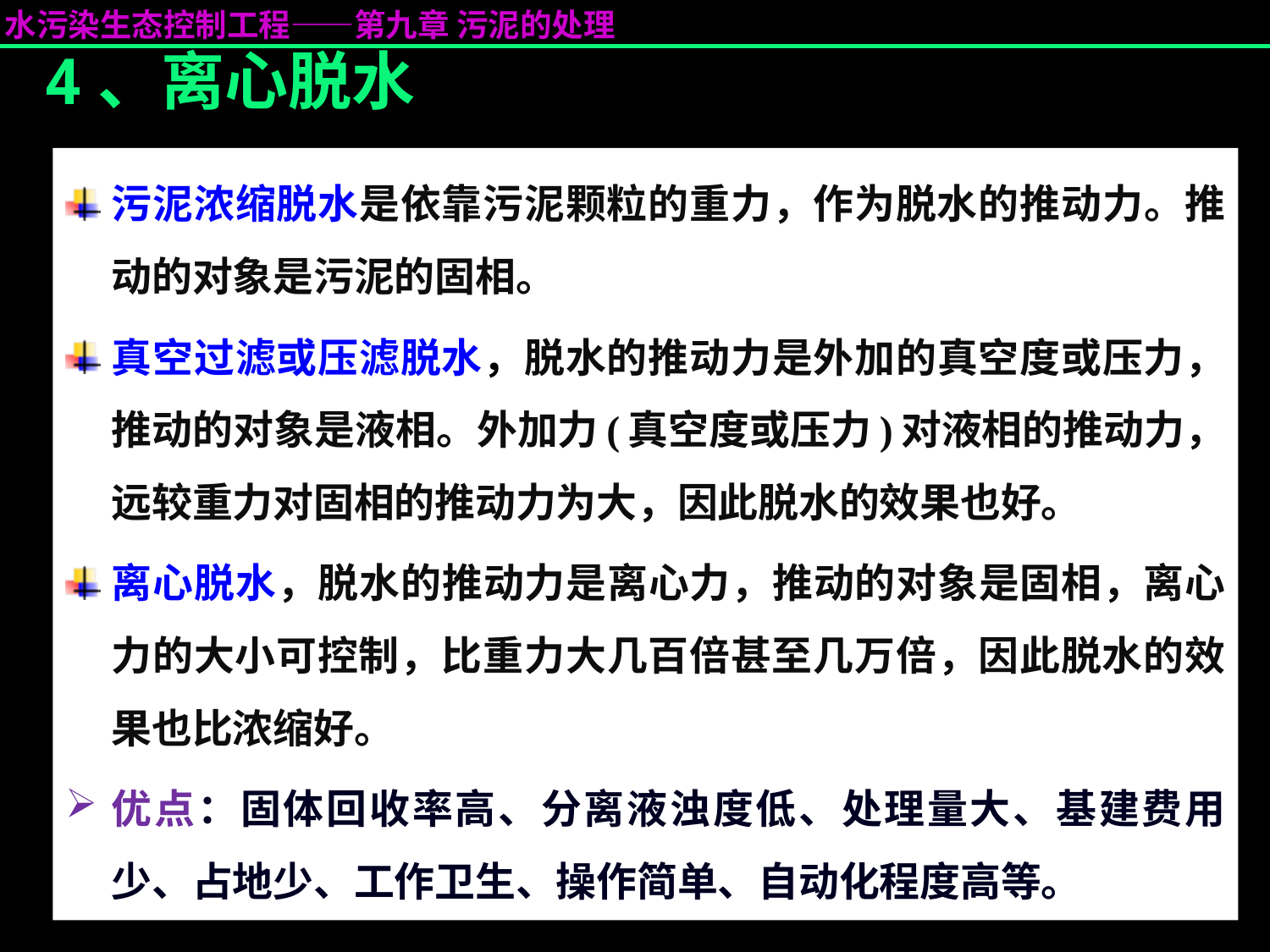

# 4、离心脱水
污泥浓缩脱水是依靠污泥颗粒的重力，作为脱水的推动力。推动的对象是污泥的固相。
真空过滤或压滤脱水，脱水的推动力是外加的真空度或压力，推动的对象是液相。外加力(真空度或压力)对液相的推动力，远较重力对固相的推动力为大，因此脱水的效果也好。
离心脱水，脱水的推动力是离心力，推动的对象是固相，离心力的大小可控制，比重力大几百倍甚至几万倍，因此脱水的效果也比浓缩好。
优点：固体回收率高、分离液浊度低、处理量大、基建费用少、占地少、工作卫生、操作简单、自动化程度高等。